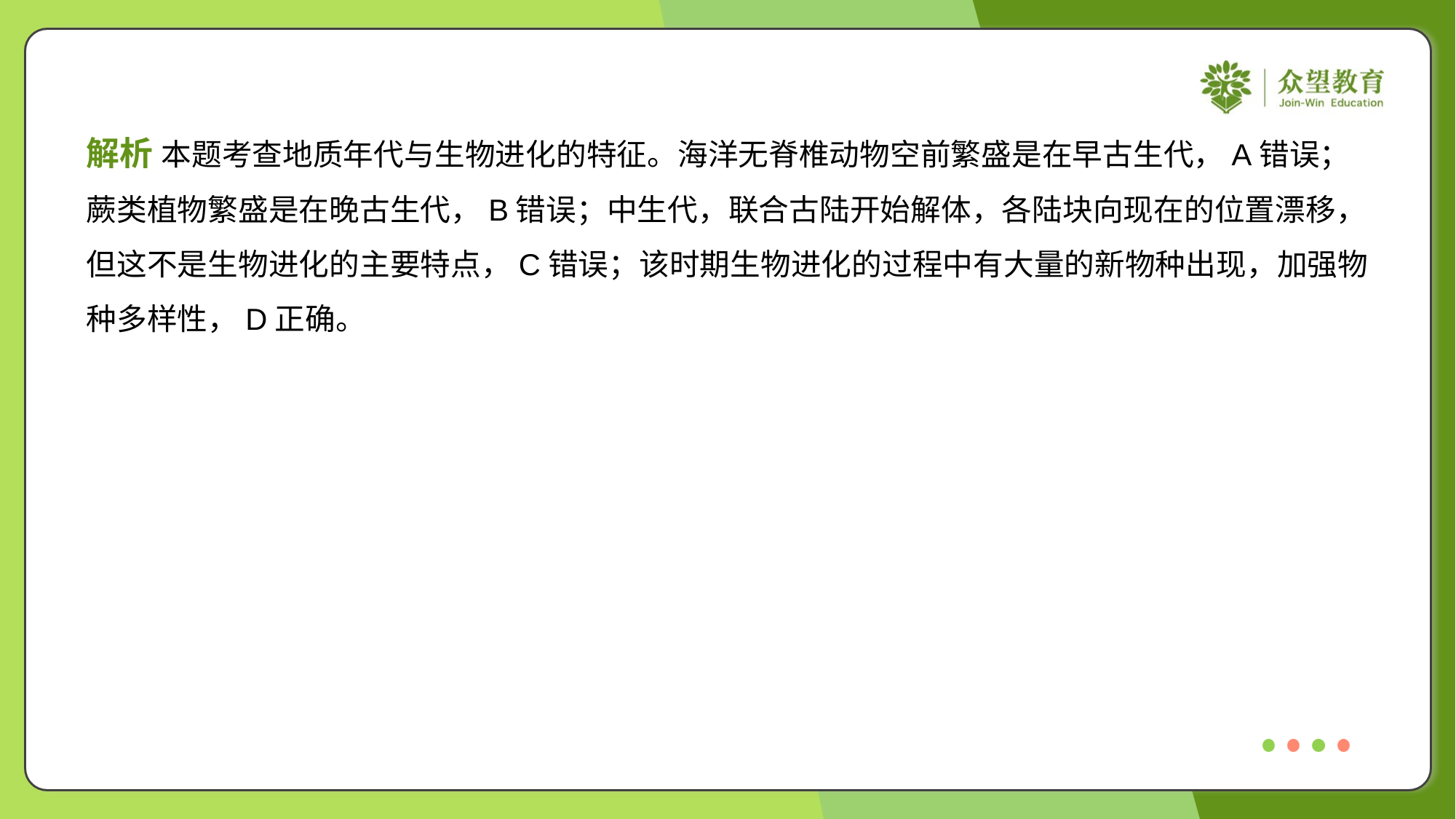

解析 本题考查地质年代与生物进化的特征。海洋无脊椎动物空前繁盛是在早古生代，A错误；
蕨类植物繁盛是在晚古生代，B错误；中生代，联合古陆开始解体，各陆块向现在的位置漂移，
但这不是生物进化的主要特点，C错误；该时期生物进化的过程中有大量的新物种出现，加强物
种多样性，D正确。